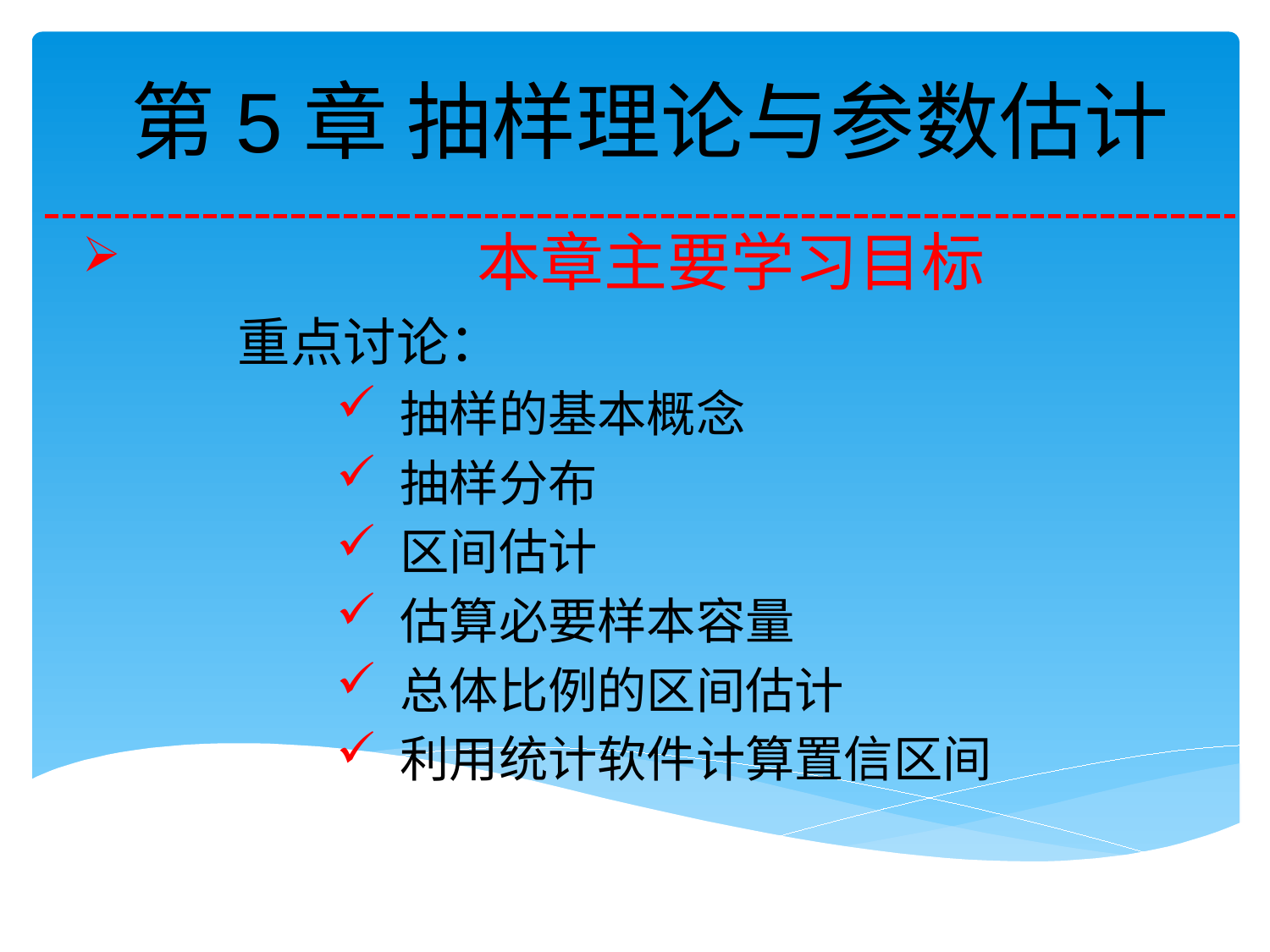

# 第5章 抽样理论与参数估计
                             本章主要学习目标
             重点讨论：
抽样的基本概念
抽样分布
区间估计
估算必要样本容量
总体比例的区间估计
利用统计软件计算置信区间